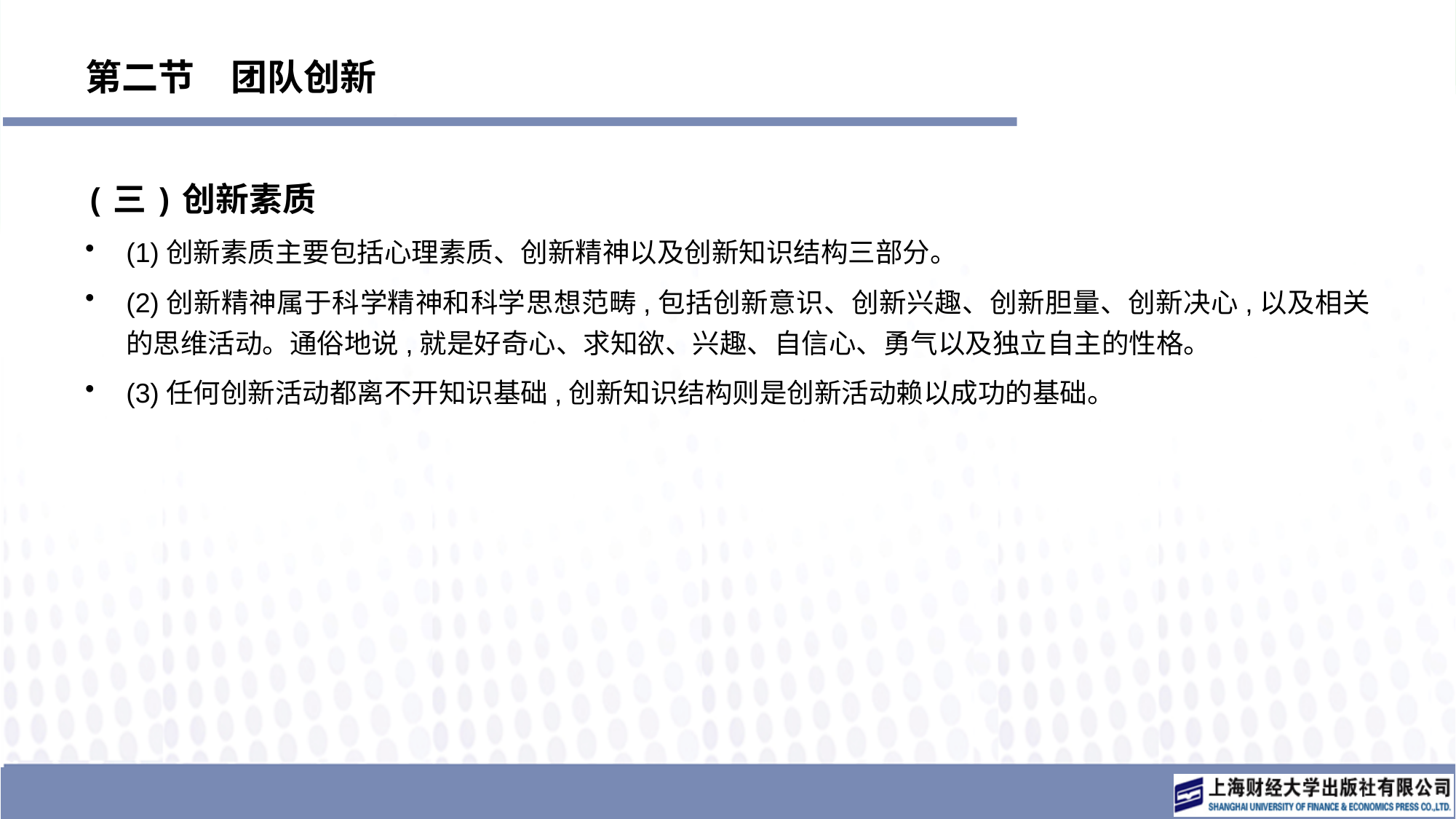

# 第二节　团队创新
(三)创新素质
(1)创新素质主要包括心理素质、创新精神以及创新知识结构三部分。
(2)创新精神属于科学精神和科学思想范畴,包括创新意识、创新兴趣、创新胆量、创新决心,以及相关的思维活动。通俗地说,就是好奇心、求知欲、兴趣、自信心、勇气以及独立自主的性格。
(3)任何创新活动都离不开知识基础,创新知识结构则是创新活动赖以成功的基础。